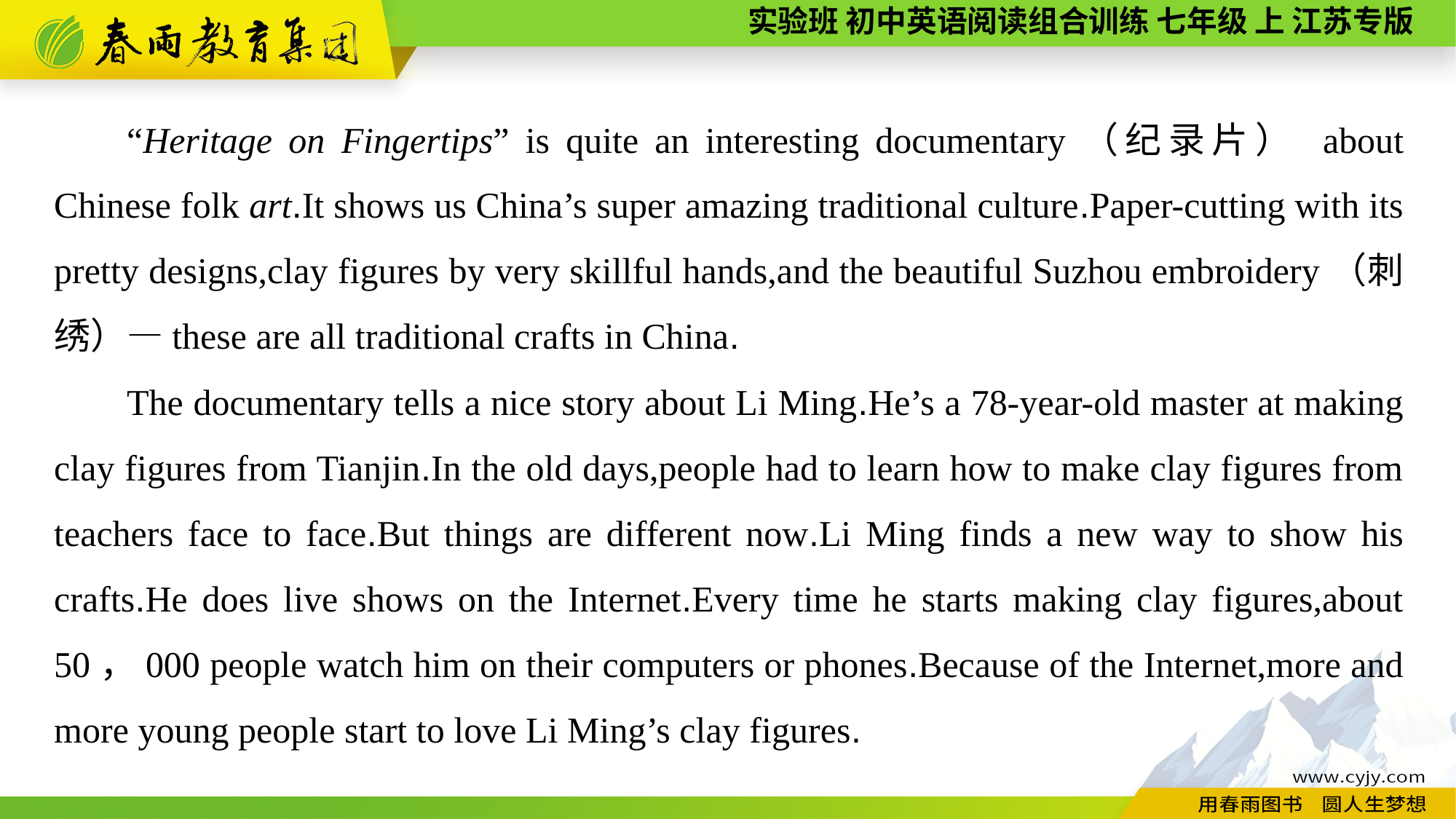

“Heritage on Fingertips” is quite an interesting documentary（纪录片） about Chinese folk art.It shows us China’s super amazing traditional culture.Paper-cutting with its pretty designs,clay figures by very skillful hands,and the beautiful Suzhou embroidery（刺绣）—these are all traditional crafts in China.
The documentary tells a nice story about Li Ming.He’s a 78-year-old master at making clay figures from Tianjin.In the old days,people had to learn how to make clay figures from teachers face to face.But things are different now.Li Ming finds a new way to show his crafts.He does live shows on the Internet.Every time he starts making clay figures,about 50，000 people watch him on their computers or phones.Because of the Internet,more and more young people start to love Li Ming’s clay figures.